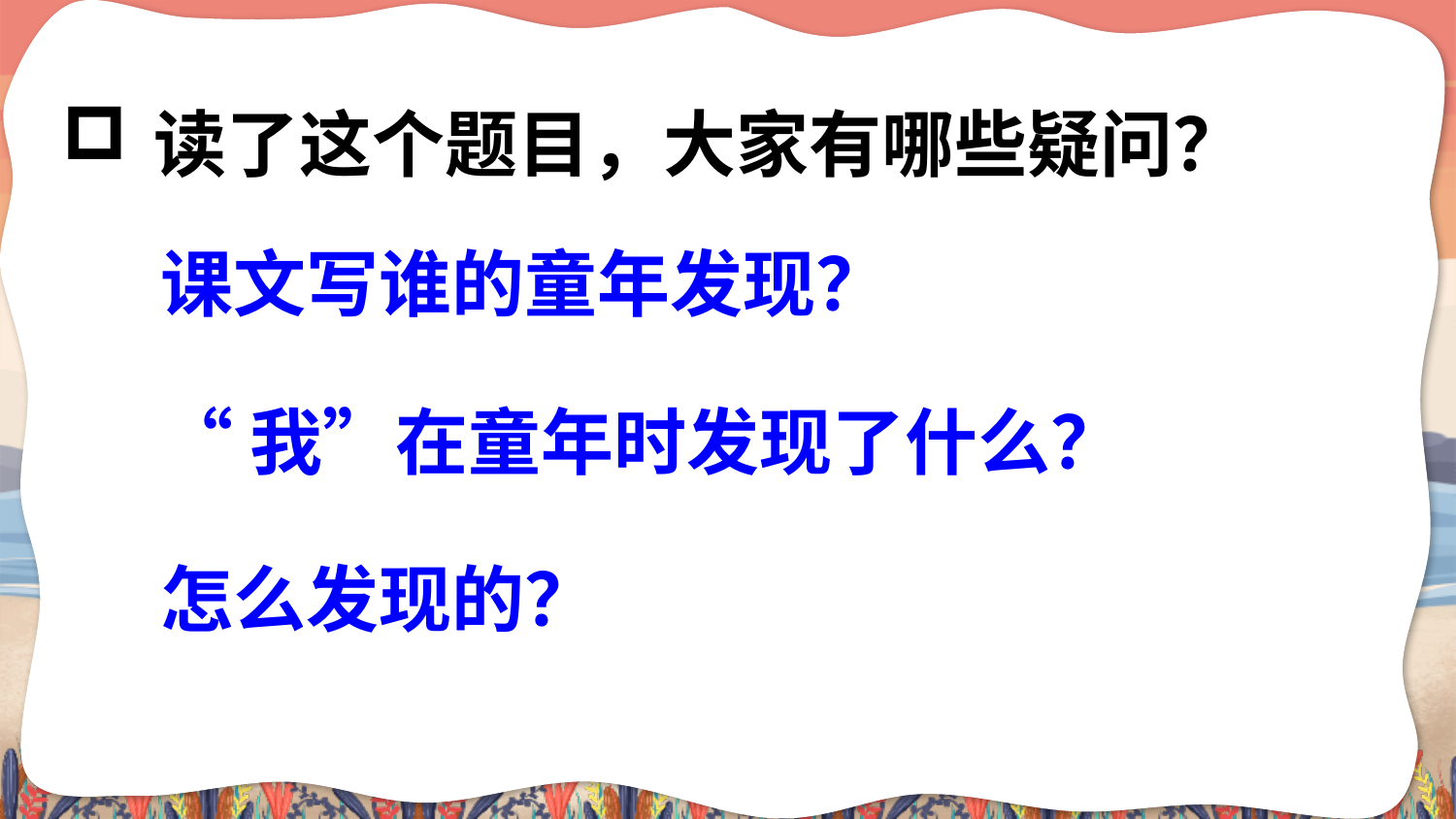

读了这个题目，大家有哪些疑问？
课文写谁的童年发现？
“我”在童年时发现了什么？
怎么发现的？